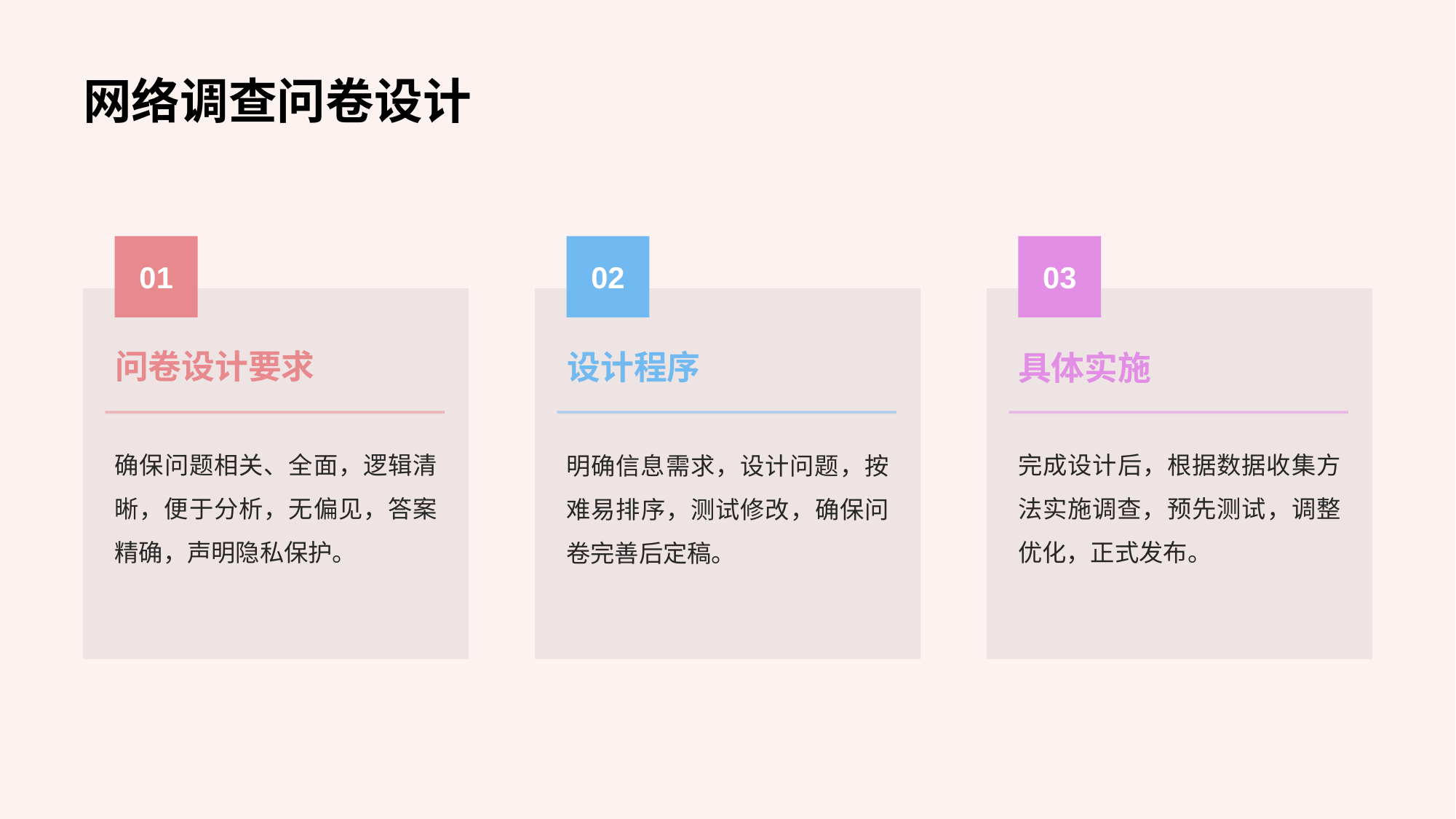

网络调查问卷设计
01
02
03

问卷设计要求
设计程序
具体实施
确保问题相关、全面，逻辑清晰，便于分析，无偏见，答案精确，声明隐私保护。
完成设计后，根据数据收集方法实施调查，预先测试，调整优化，正式发布。
明确信息需求，设计问题，按难易排序，测试修改，确保问卷完善后定稿。